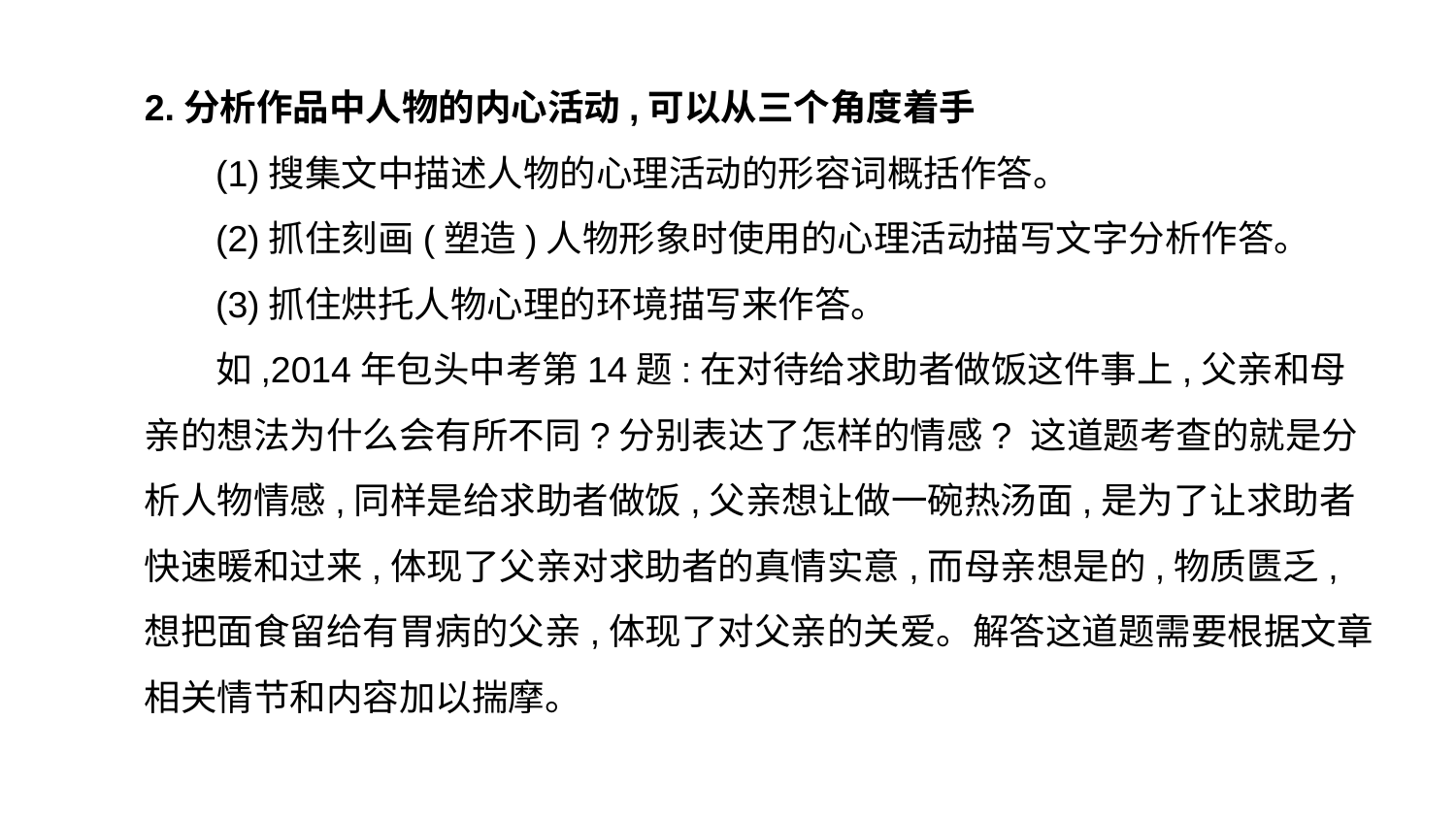

2.分析作品中人物的内心活动,可以从三个角度着手
(1)搜集文中描述人物的心理活动的形容词概括作答。
(2)抓住刻画(塑造)人物形象时使用的心理活动描写文字分析作答。
(3)抓住烘托人物心理的环境描写来作答。
如,2014年包头中考第14题:在对待给求助者做饭这件事上,父亲和母亲的想法为什么会有所不同?分别表达了怎样的情感? 这道题考查的就是分析人物情感,同样是给求助者做饭,父亲想让做一碗热汤面,是为了让求助者快速暖和过来,体现了父亲对求助者的真情实意,而母亲想是的,物质匮乏,想把面食留给有胃病的父亲,体现了对父亲的关爱。解答这道题需要根据文章相关情节和内容加以揣摩。